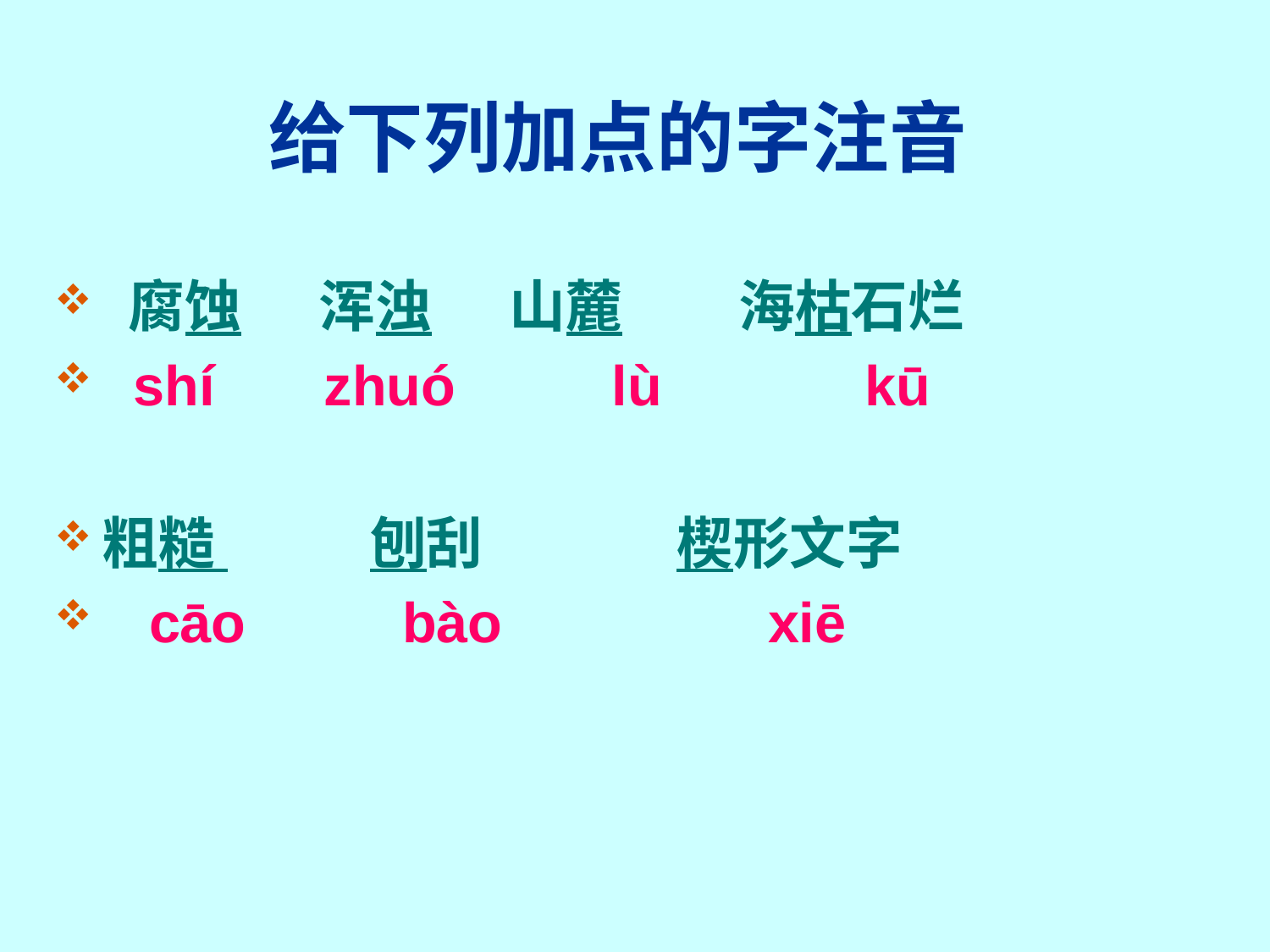

# 给下列加点的字注音
 腐蚀      浑浊      山麓         海枯石烂
  shí       zhuó          lù             kū

粗糙            刨刮               楔形文字
   cāo          bào                 xiē